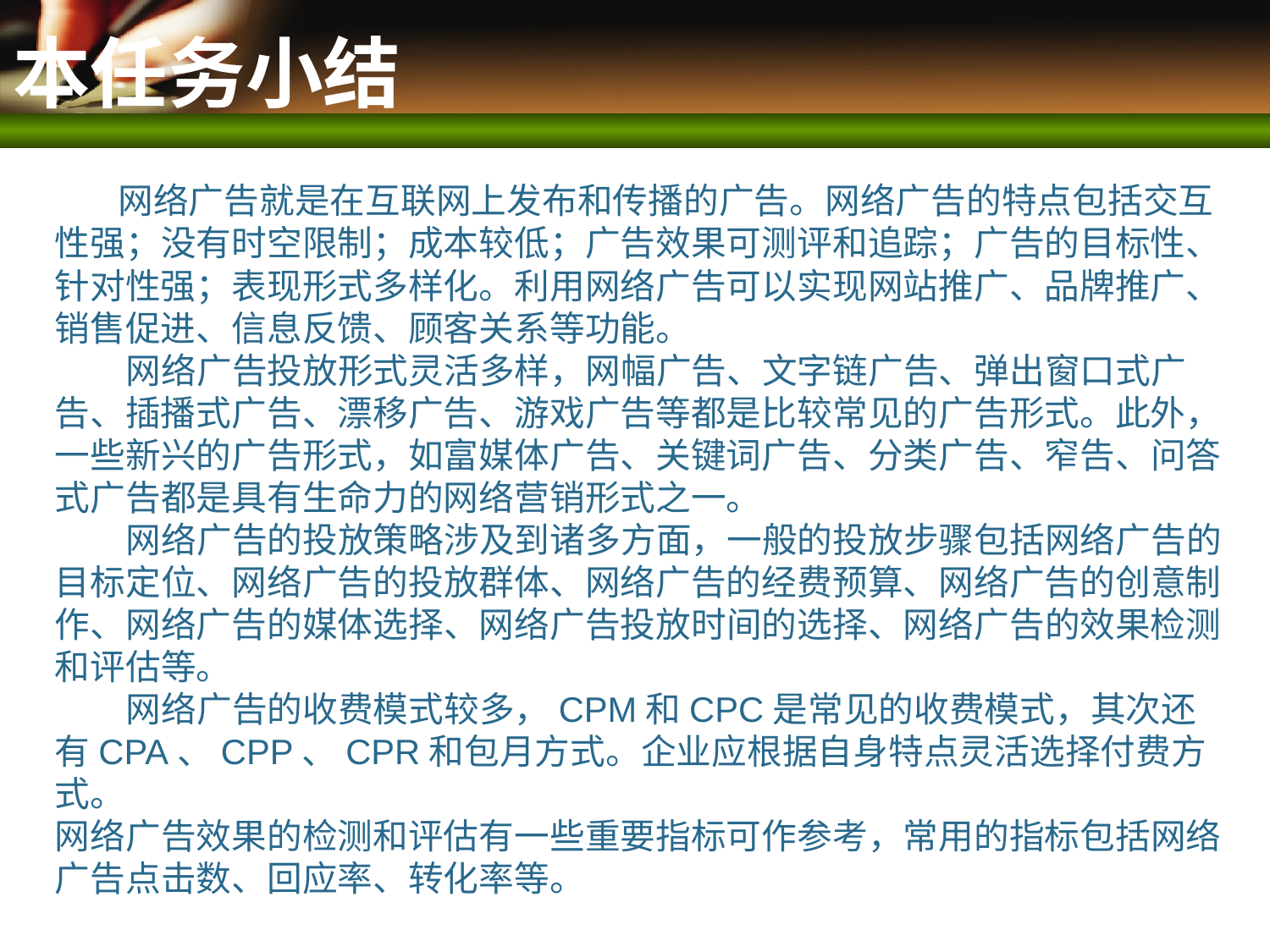

# 本任务小结
       网络广告就是在互联网上发布和传播的广告。网络广告的特点包括交互性强；没有时空限制；成本较低；广告效果可测评和追踪；广告的目标性、针对性强；表现形式多样化。利用网络广告可以实现网站推广、品牌推广、销售促进、信息反馈、顾客关系等功能。
        网络广告投放形式灵活多样，网幅广告、文字链广告、弹出窗口式广告、插播式广告、漂移广告、游戏广告等都是比较常见的广告形式。此外，一些新兴的广告形式，如富媒体广告、关键词广告、分类广告、窄告、问答式广告都是具有生命力的网络营销形式之一。
        网络广告的投放策略涉及到诸多方面，一般的投放步骤包括网络广告的目标定位、网络广告的投放群体、网络广告的经费预算、网络广告的创意制作、网络广告的媒体选择、网络广告投放时间的选择、网络广告的效果检测和评估等。
        网络广告的收费模式较多，CPM和CPC是常见的收费模式，其次还有CPA、CPP、CPR和包月方式。企业应根据自身特点灵活选择付费方式。
网络广告效果的检测和评估有一些重要指标可作参考，常用的指标包括网络广告点击数、回应率、转化率等。